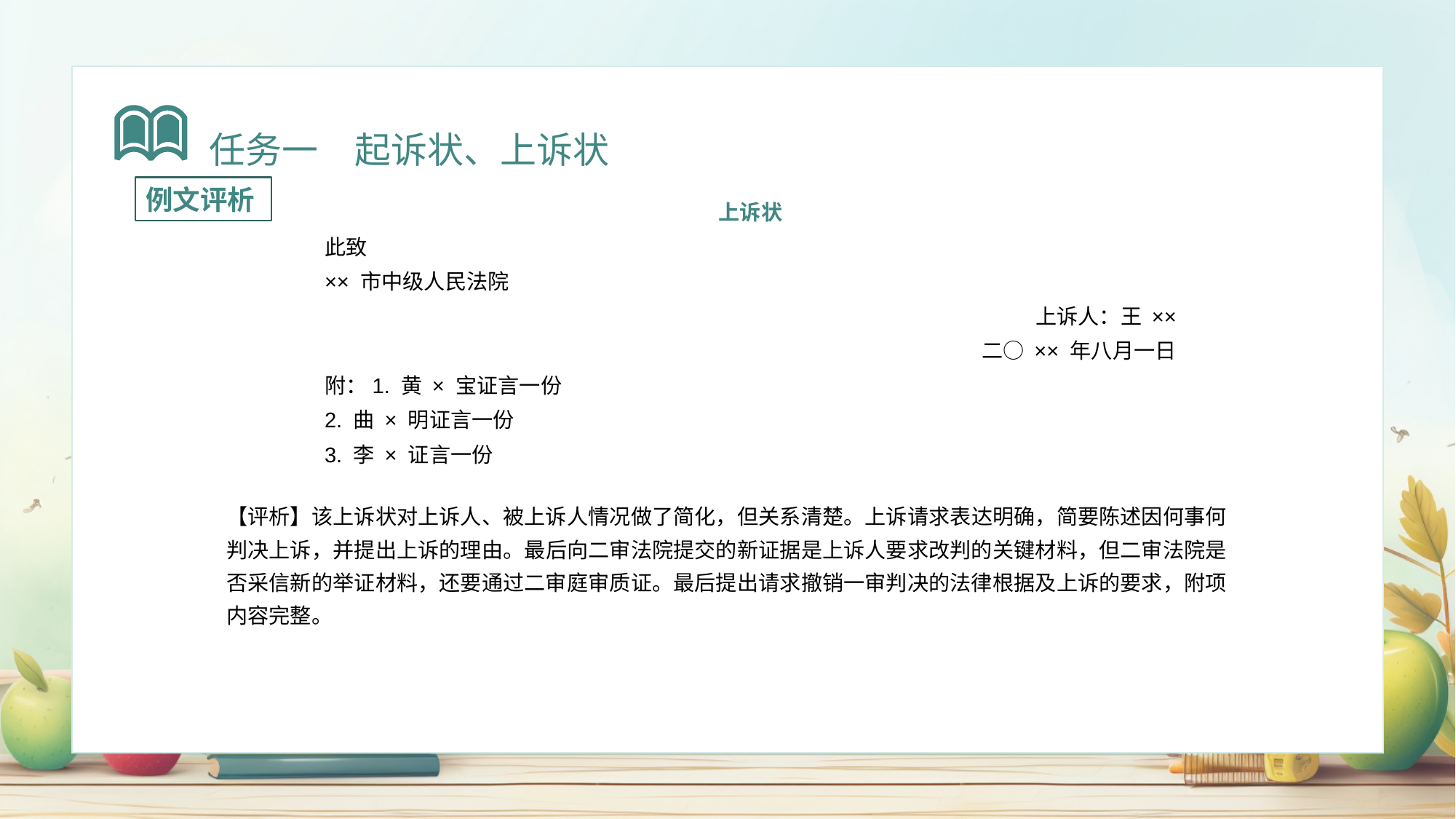

任务一　起诉状、上诉状

例文评析
上诉状
此致
×× 市中级人民法院
 上诉人：王 ××
二○ ×× 年八月一日
附：1. 黄 × 宝证言一份
2. 曲 × 明证言一份
3. 李 × 证言一份
【评析】该上诉状对上诉人、被上诉人情况做了简化，但关系清楚。上诉请求表达明确，简要陈述因何事何判决上诉，并提出上诉的理由。最后向二审法院提交的新证据是上诉人要求改判的关键材料，但二审法院是否采信新的举证材料，还要通过二审庭审质证。最后提出请求撤销一审判决的法律根据及上诉的要求，附项内容完整。